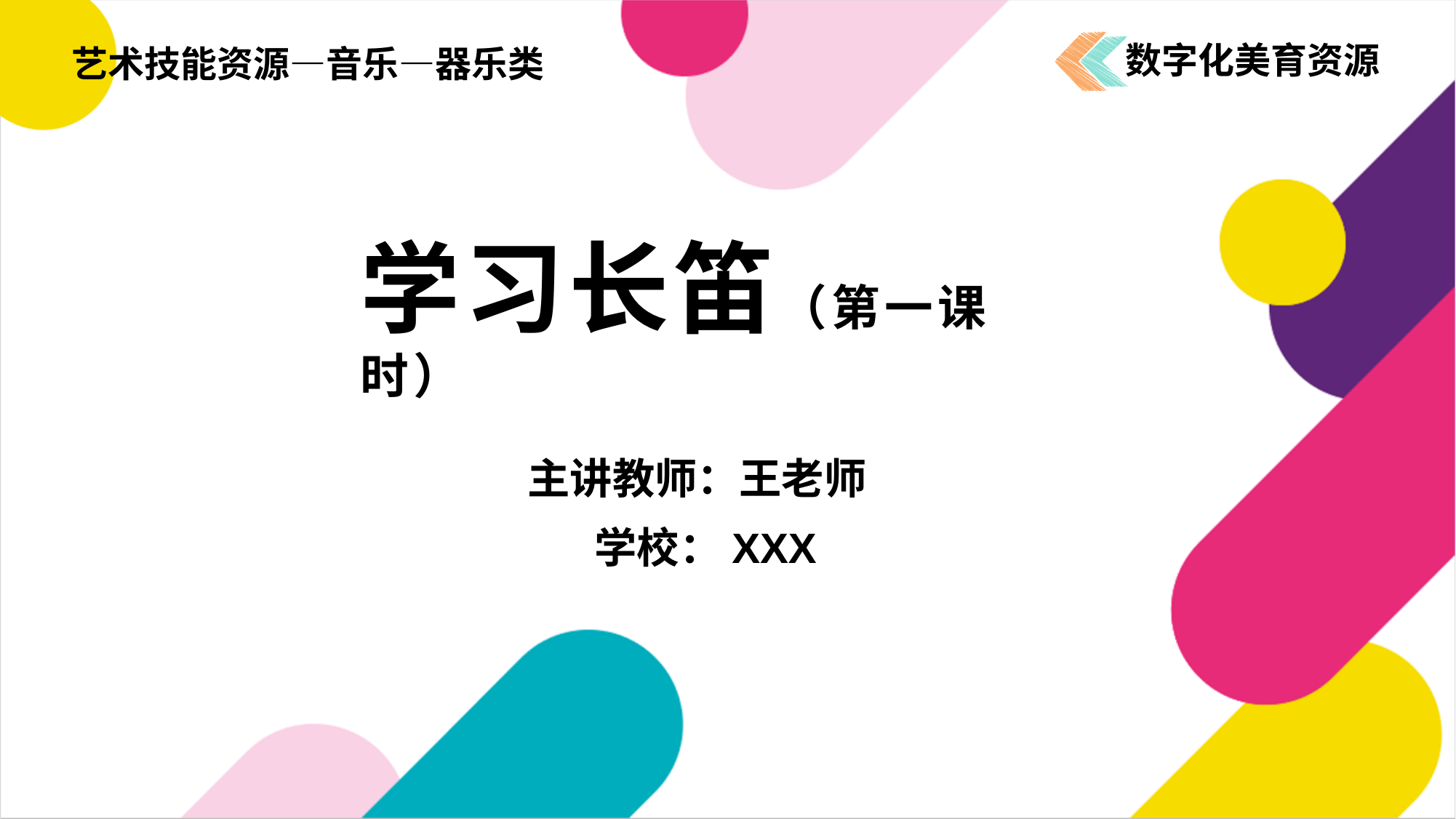

数字化美育资源
艺术技能资源—音乐—器乐类

学习长笛（第一课时）
 主讲教师：王老师

学校：XXX
主讲人：王老师